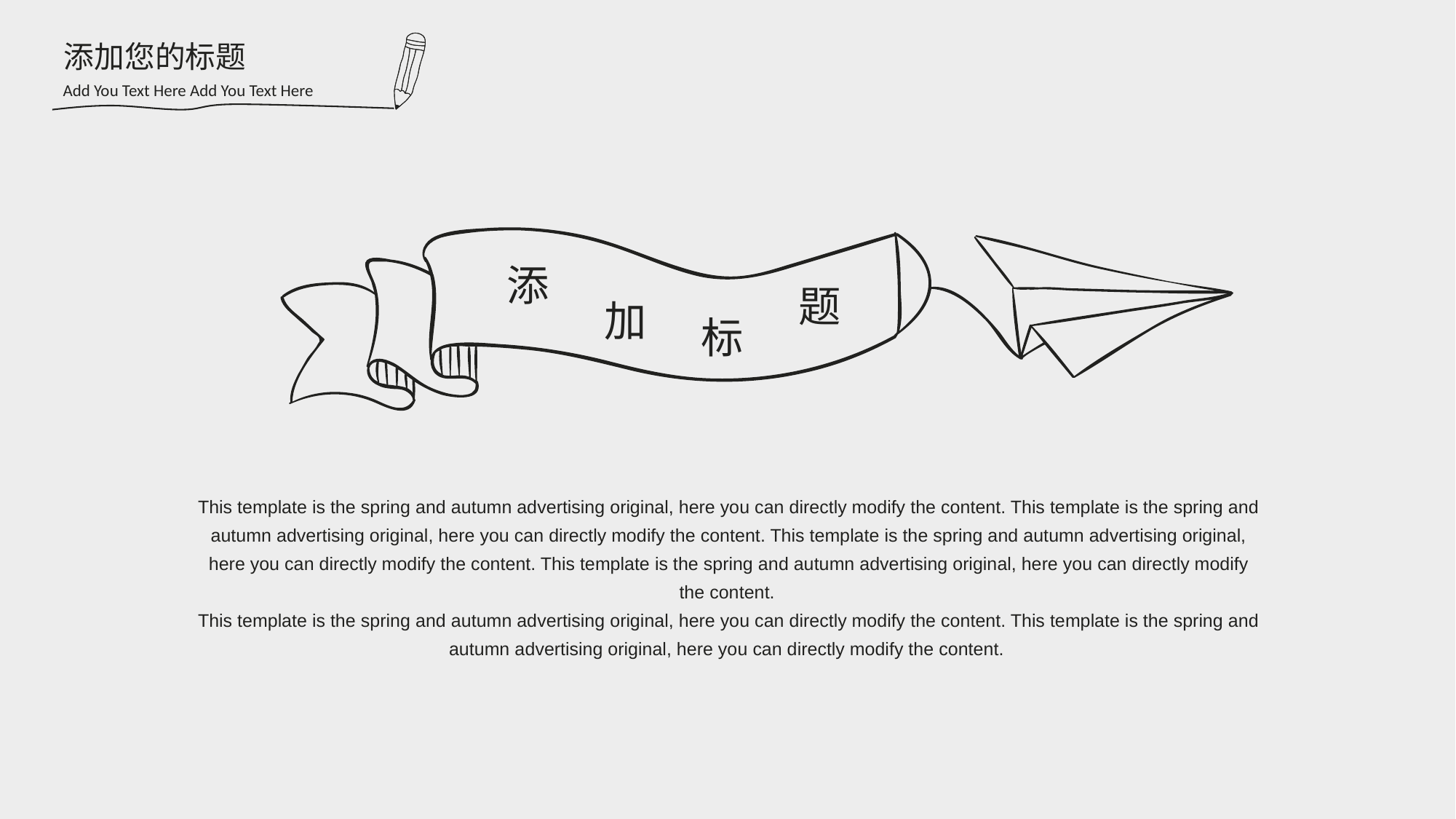

添加您的标题

Add You Text Here Add You Text Here

添
题
加
标
This template is the spring and autumn advertising original, here you can directly modify the content. This template is the spring and autumn advertising original, here you can directly modify the content. This template is the spring and autumn advertising original, here you can directly modify the content. This template is the spring and autumn advertising original, here you can directly modify the content.
This template is the spring and autumn advertising original, here you can directly modify the content. This template is the spring and autumn advertising original, here you can directly modify the content.